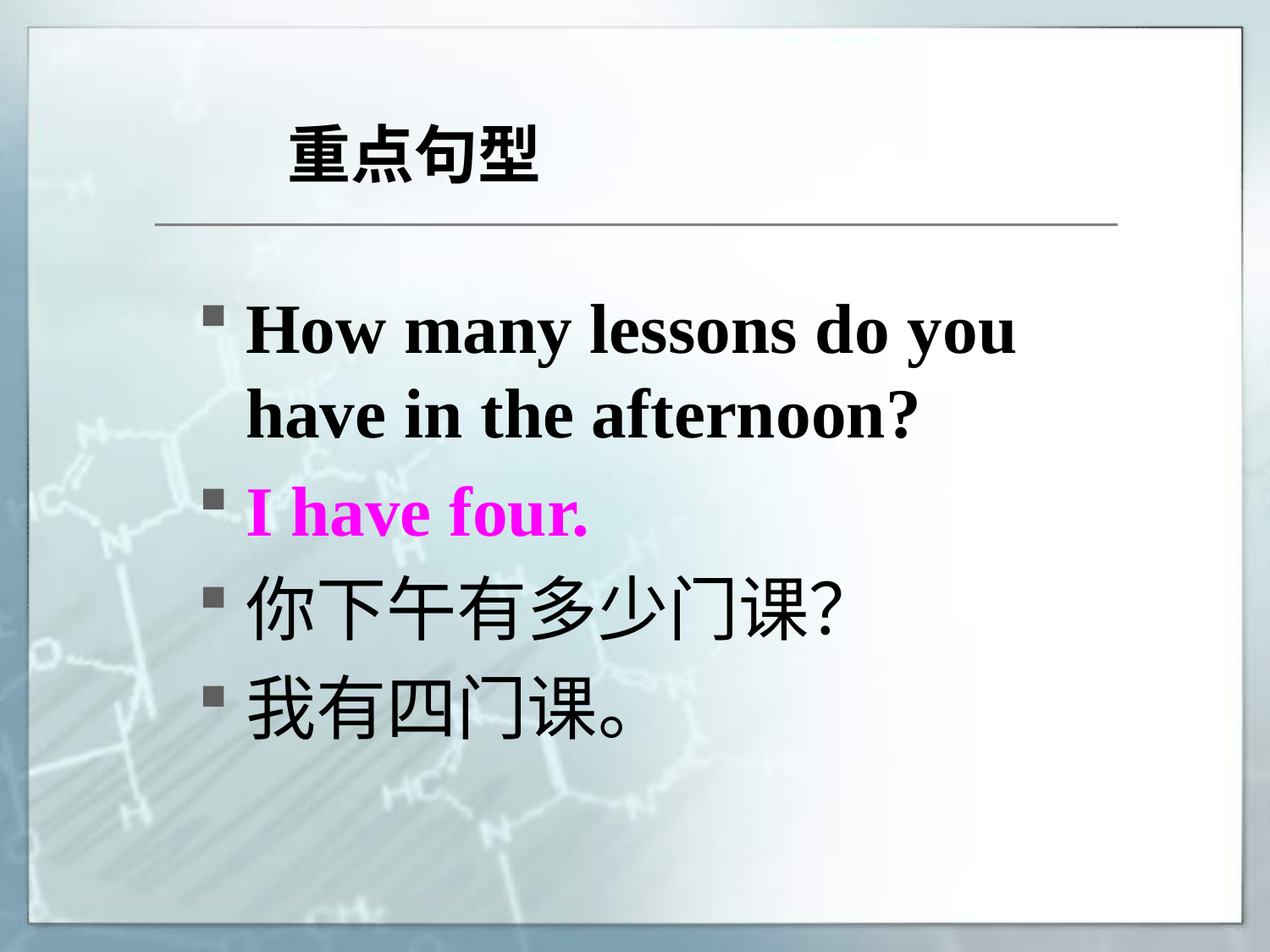

# 重点句型
How many lessons do you have in the afternoon?
I have four.
你下午有多少门课？
我有四门课。